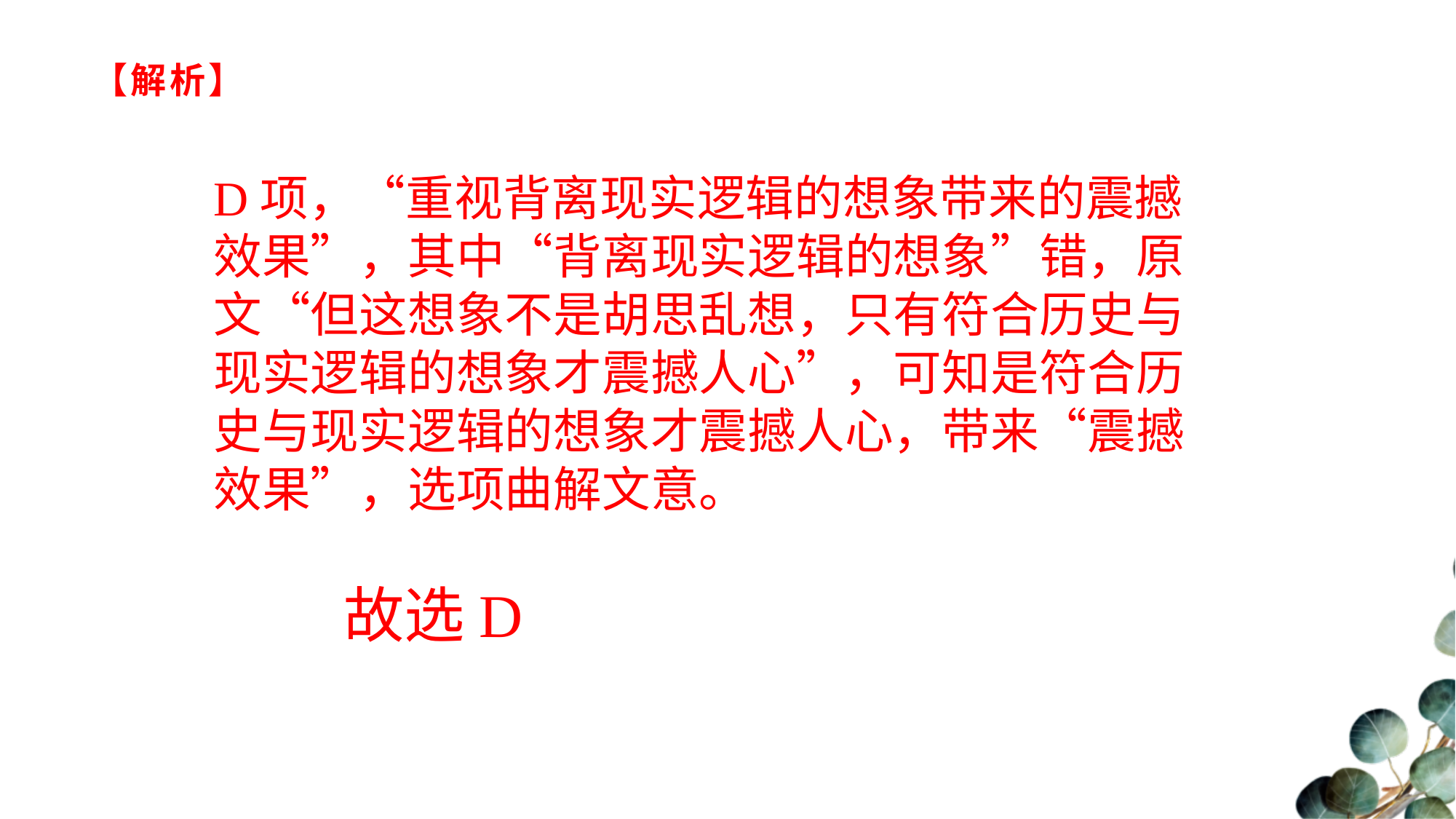

# 【解析】
D项，“重视背离现实逻辑的想象带来的震撼效果”，其中“背离现实逻辑的想象”错，原文“但这想象不是胡思乱想，只有符合历史与现实逻辑的想象才震撼人心”，可知是符合历史与现实逻辑的想象才震撼人心，带来“震撼效果”，选项曲解文意。
故选D